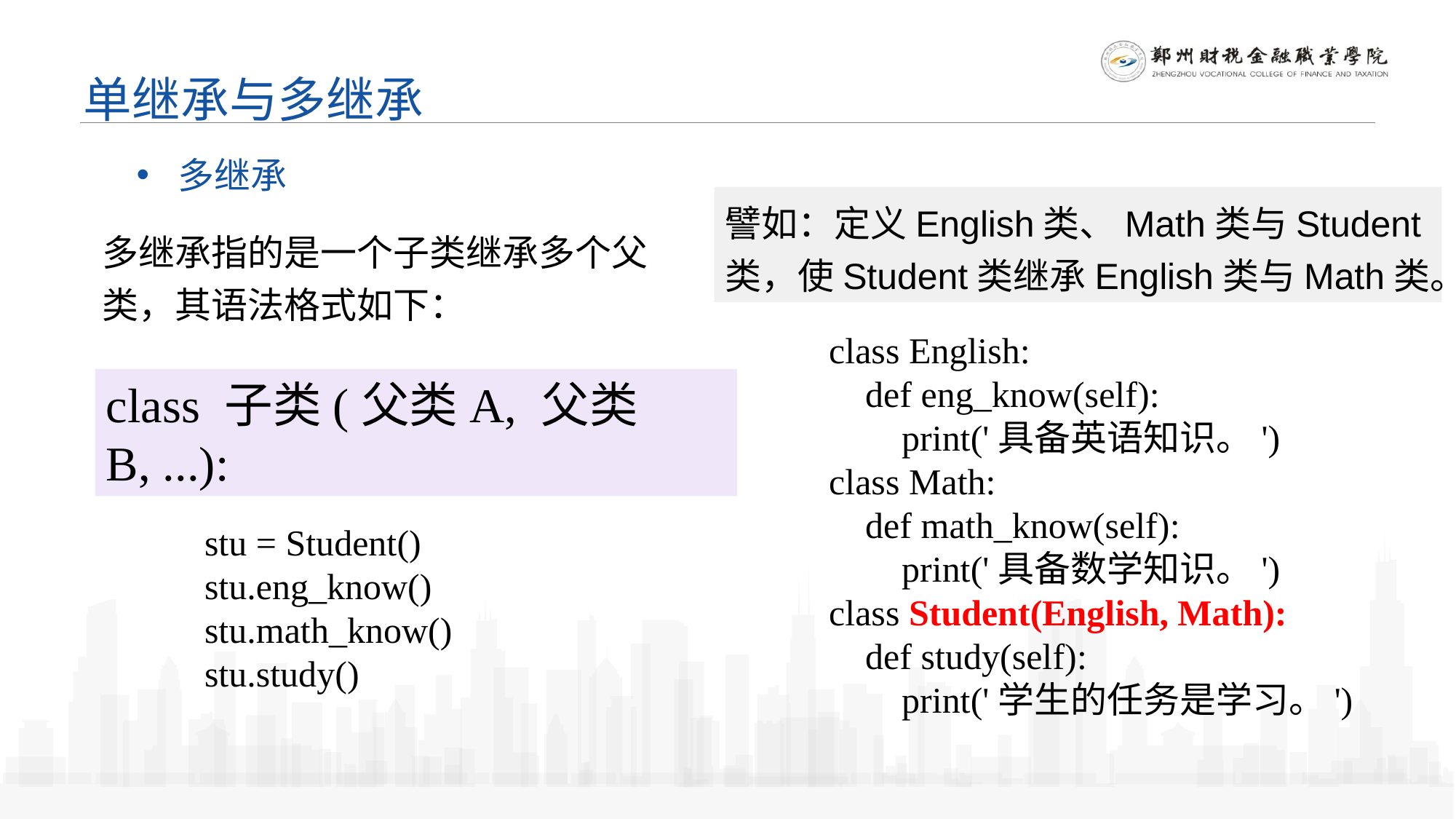

单继承与多继承
多继承
譬如：定义English类、Math类与Student类，使Student类继承English类与Math类。
多继承指的是一个子类继承多个父类，其语法格式如下：
class English:
    def eng_know(self):
        print('具备英语知识。')
class Math:
    def math_know(self):
        print('具备数学知识。')
class Student(English, Math):
    def study(self):
        print('学生的任务是学习。')
class 子类(父类A, 父类B, ...):
stu = Student()
stu.eng_know()
stu.math_know()
stu.study()